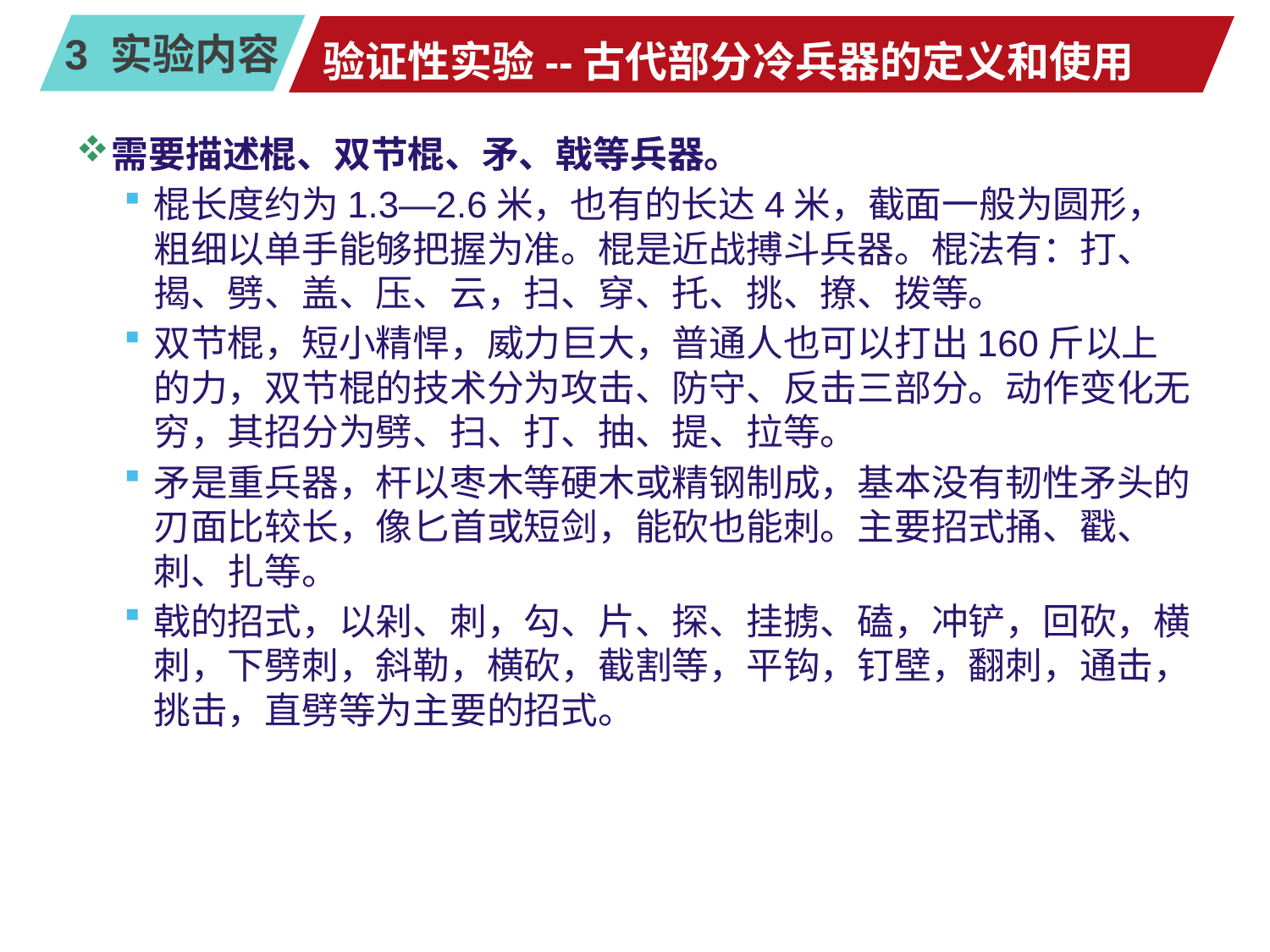

# 验证性实验--古代部分冷兵器的定义和使用
需要描述棍、双节棍、矛、戟等兵器。
棍长度约为1.3—2.6米，也有的长达4米，截面一般为圆形，粗细以单手能够把握为准。棍是近战搏斗兵器。棍法有：打、揭、劈、盖、压、云，扫、穿、托、挑、撩、拨等。
双节棍，短小精悍，威力巨大，普通人也可以打出160斤以上的力，双节棍的技术分为攻击、防守、反击三部分。动作变化无穷，其招分为劈、扫、打、抽、提、拉等。
矛是重兵器，杆以枣木等硬木或精钢制成，基本没有韧性矛头的刃面比较长，像匕首或短剑，能砍也能刺。主要招式捅、戳、刺、扎等。
戟的招式，以剁、刺，勾、片、探、挂掳、磕，冲铲，回砍，横刺，下劈刺，斜勒，横砍，截割等，平钩，钉壁，翻刺，通击，挑击，直劈等为主要的招式。